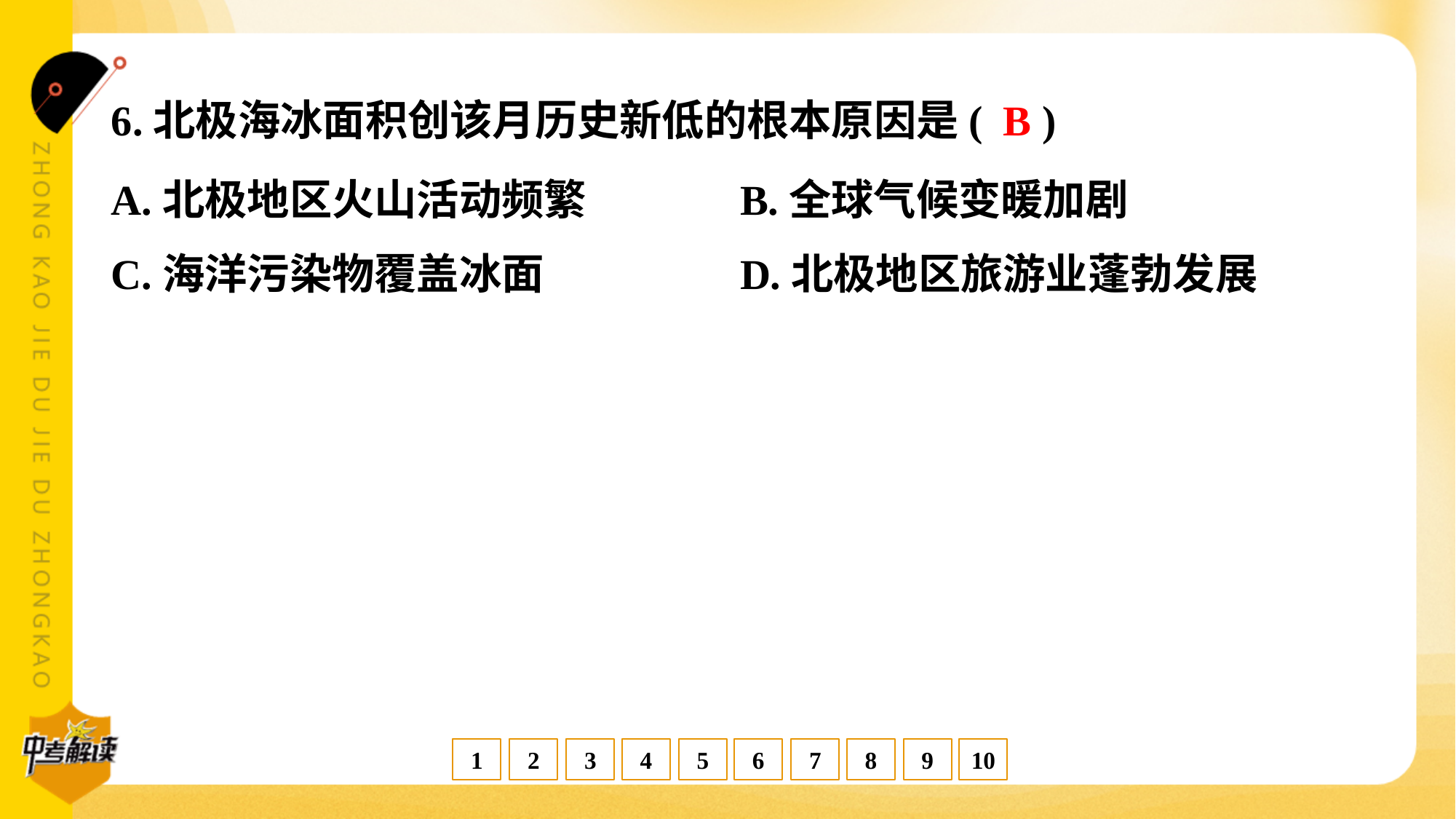

B
6.北极海冰面积创该月历史新低的根本原因是(     )
A.北极地区火山活动频繁	B.全球气候变暖加剧
C.海洋污染物覆盖冰面	D.北极地区旅游业蓬勃发展